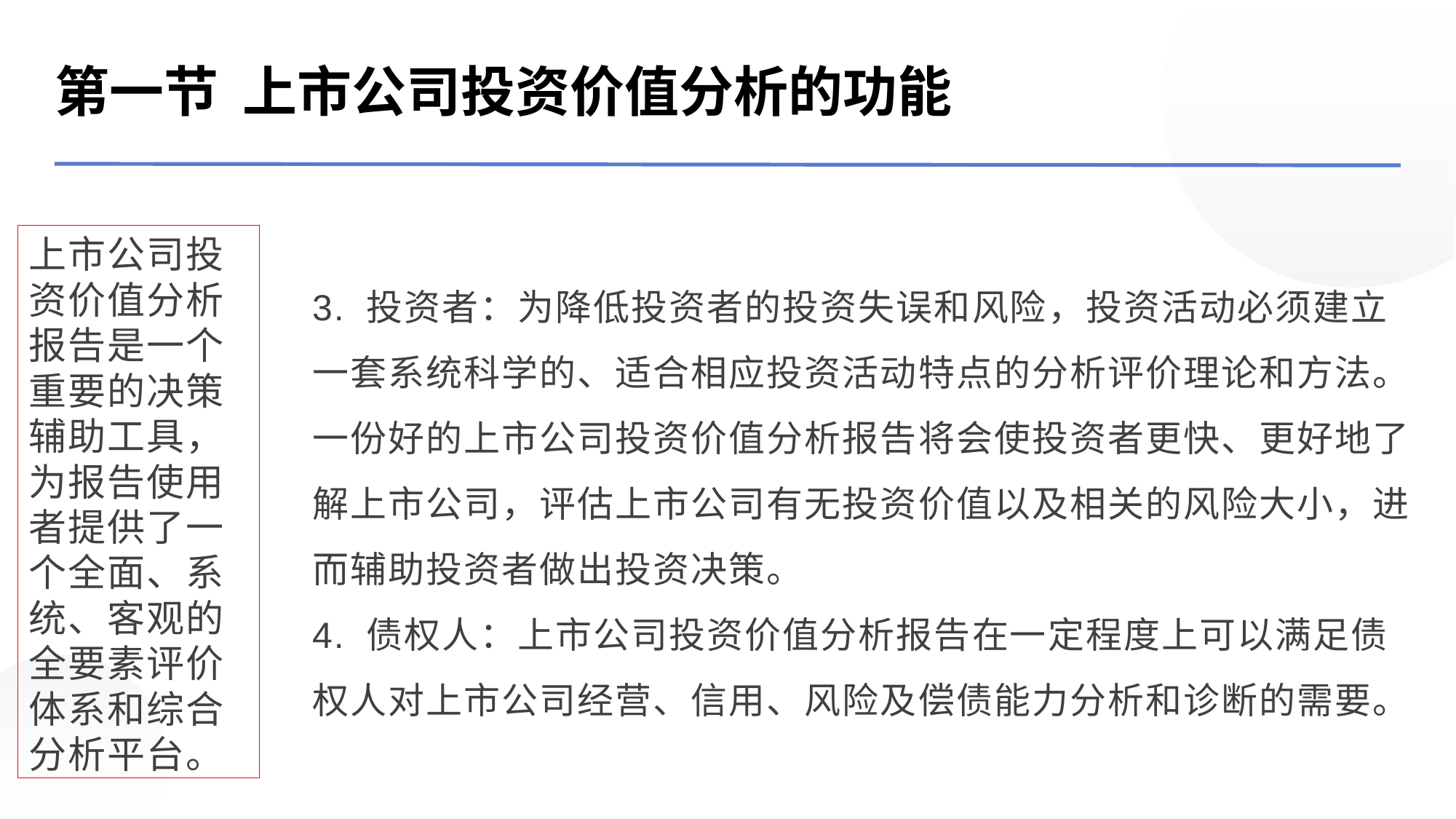

第一节  上市公司投资价值分析的功能
3. 投资者：为降低投资者的投资失误和风险，投资活动必须建立一套系统科学的、适合相应投资活动特点的分析评价理论和方法。一份好的上市公司投资价值分析报告将会使投资者更快、更好地了解上市公司，评估上市公司有无投资价值以及相关的风险大小，进而辅助投资者做出投资决策。
4. 债权人：上市公司投资价值分析报告在一定程度上可以满足债权人对上市公司经营、信用、风险及偿债能力分析和诊断的需要。
上市公司投资价值分析报告是一个重要的决策辅助工具，为报告使用者提供了一个全面、系统、客观的全要素评价体系和综合分析平台。

6